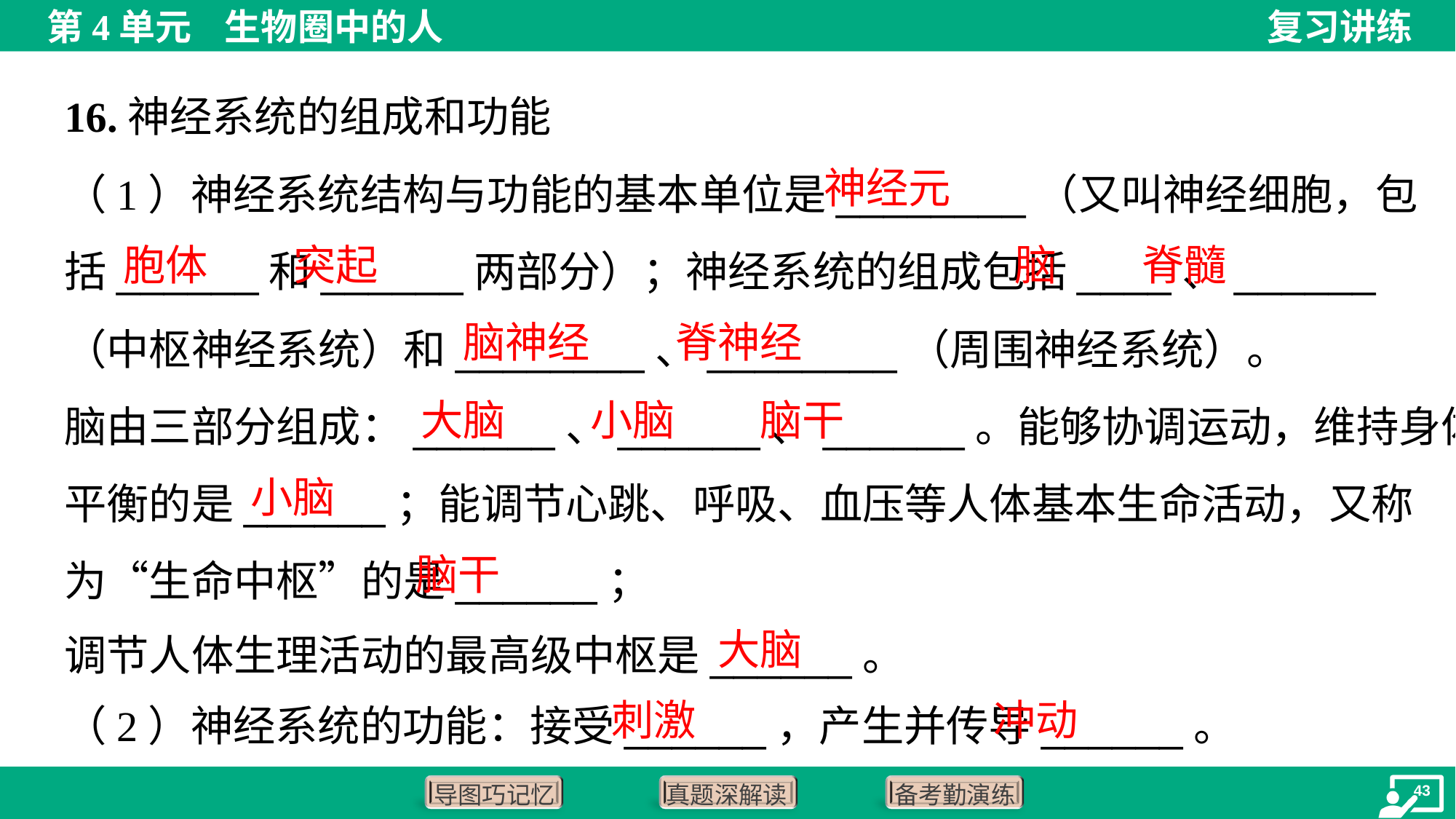

16.神经系统的组成和功能
神经元
（1）神经系统结构与功能的基本单位是________（又叫神经细胞，包
括______和______两部分）；神经系统的组成包括____、______
（中枢神经系统）和________、________（周围神经系统）。
脑由三部分组成：______、______、______。能够协调运动，维持身体
平衡的是______；能调节心跳、呼吸、血压等人体基本生命活动，又称
为“生命中枢”的是______；
调节人体生理活动的最高级中枢是______。
胞体
突起
脑
脊髓
脑神经
脊神经
大脑
小脑
脑干
小脑
脑干
大脑
刺激
冲动
（2）神经系统的功能：接受______，产生并传导______。